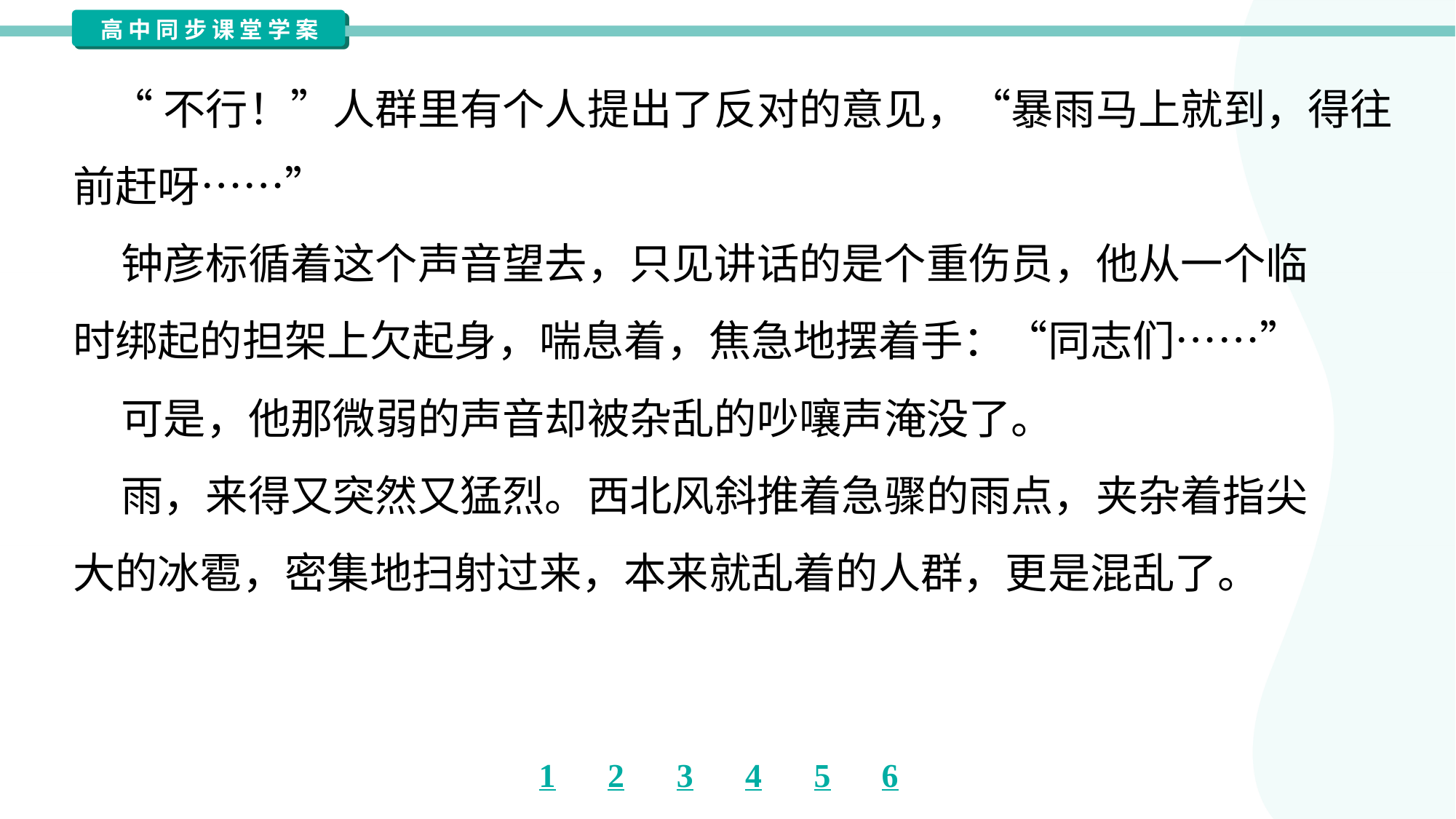

“不行！”人群里有个人提出了反对的意见，“暴雨马上就到，得往
前赶呀……”
    钟彦标循着这个声音望去，只见讲话的是个重伤员，他从一个临
时绑起的担架上欠起身，喘息着，焦急地摆着手：“同志们……”
    可是，他那微弱的声音却被杂乱的吵嚷声淹没了。
    雨，来得又突然又猛烈。西北风斜推着急骤的雨点，夹杂着指尖
大的冰雹，密集地扫射过来，本来就乱着的人群，更是混乱了。